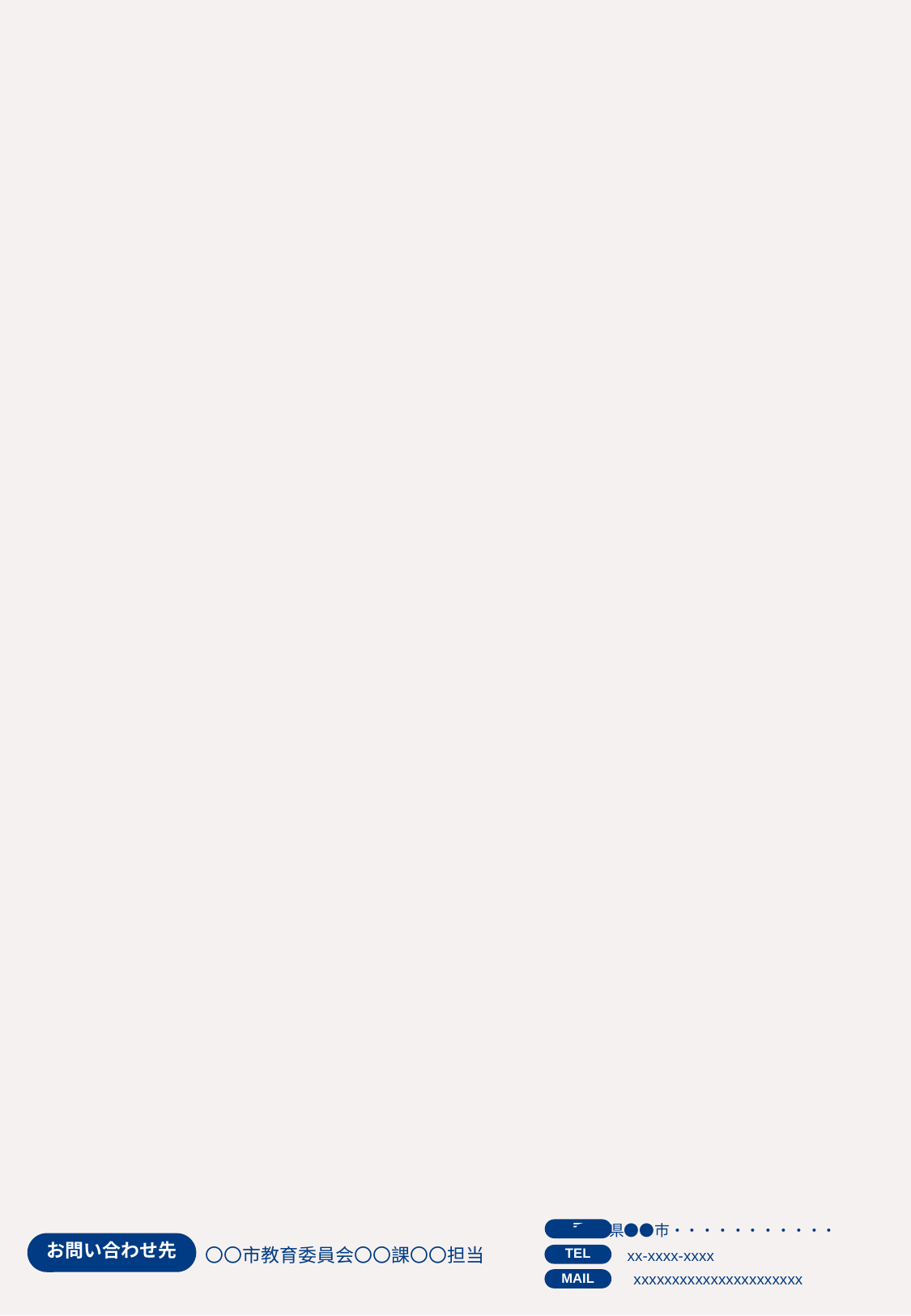

〒
●●県●●市・・・・・・・・・・・
お問い合わせ先
〇〇市教育委員会〇〇課〇〇担当
TEL
xx-xxxx-xxxx
xxxxxxxxxxxxxxxxxxxxxx
MAIL